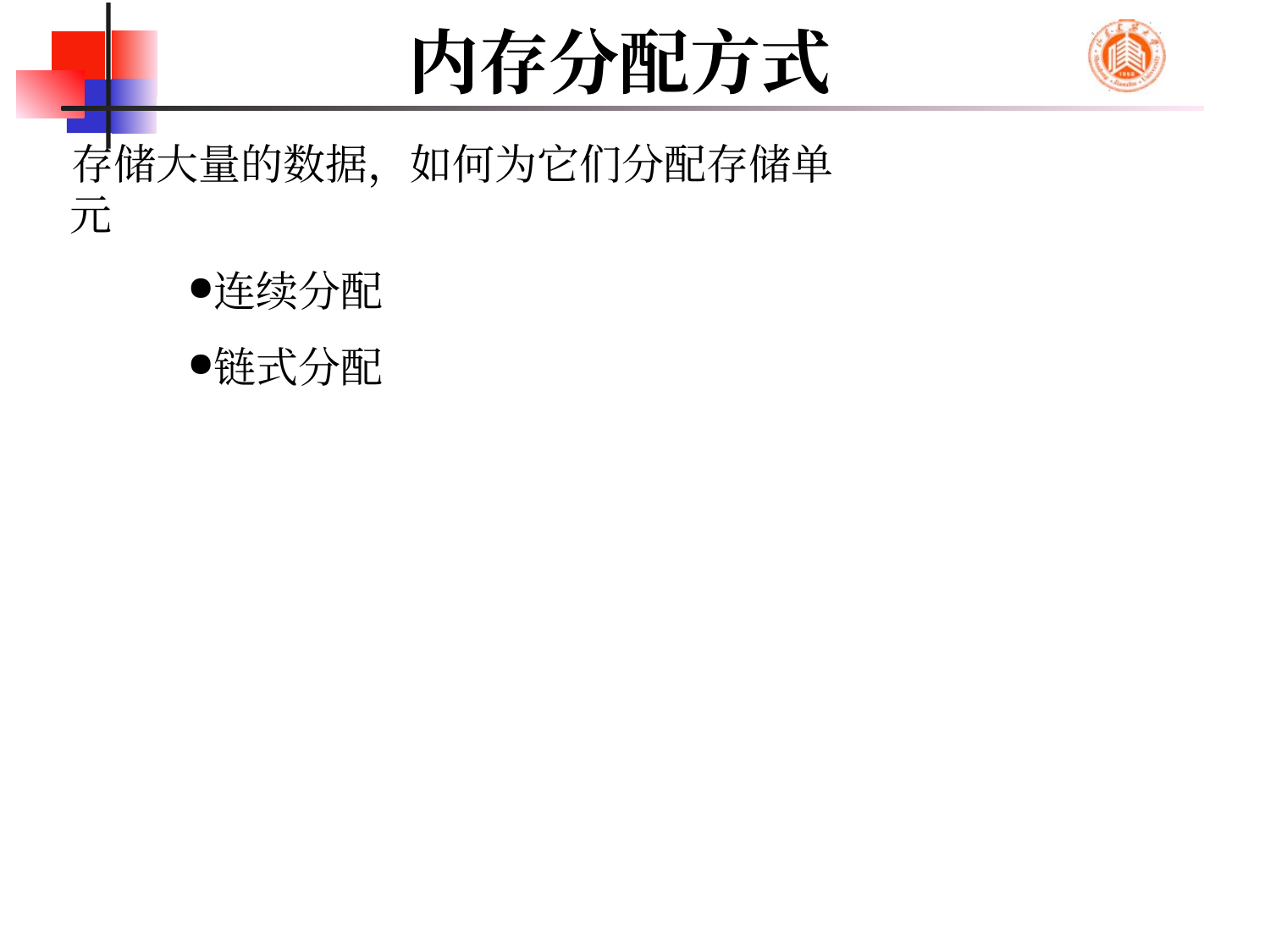

# 内存分配方式
存储大量的数据，如何为它们分配存储单元
连续分配
链式分配